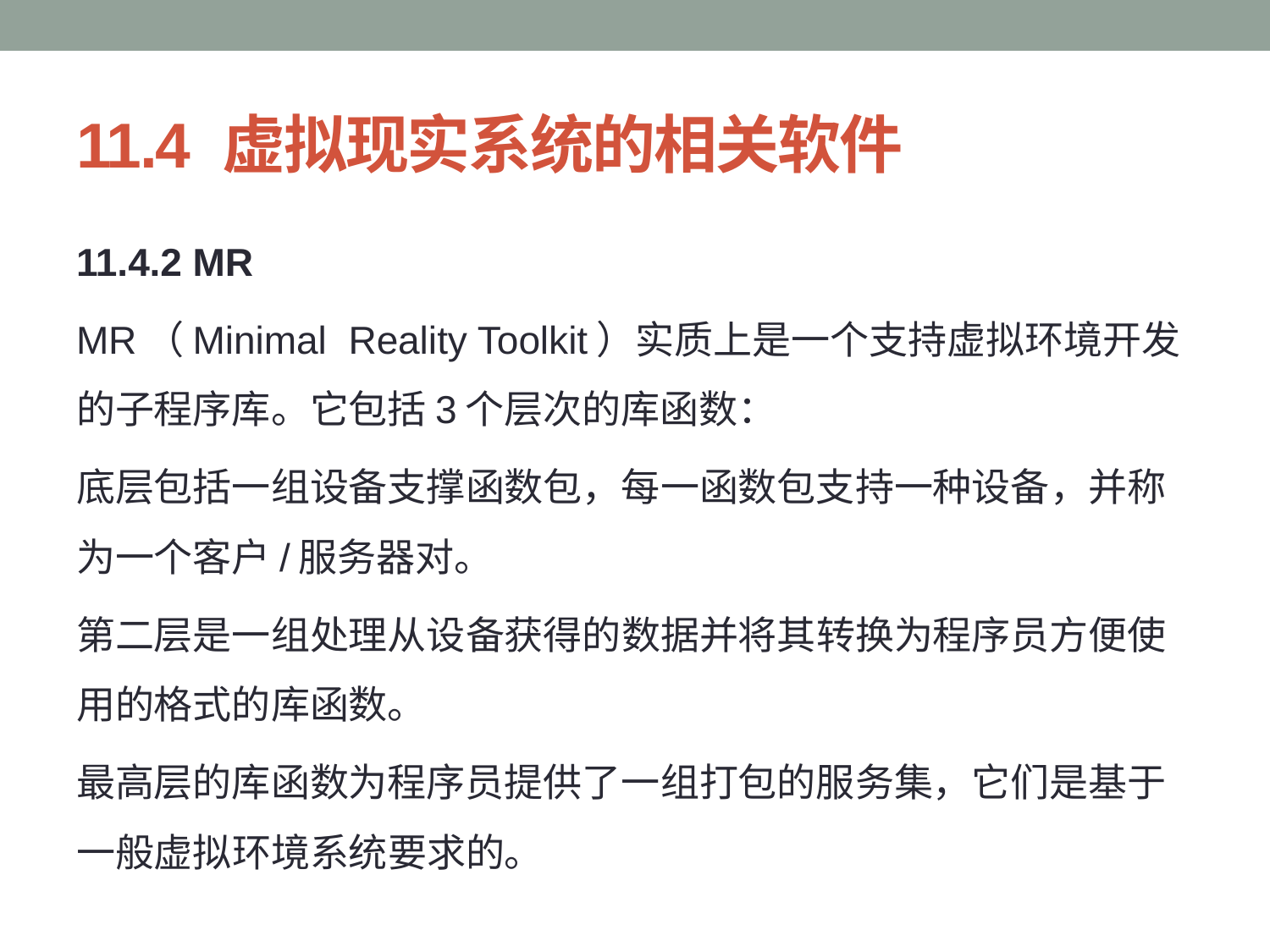

# 11.4 虚拟现实系统的相关软件
11.4.2 MR
MR（Minimal  Reality Toolkit）实质上是一个支持虚拟环境开发的子程序库。它包括3个层次的库函数：
底层包括一组设备支撑函数包，每一函数包支持一种设备，并称为一个客户/服务器对。
第二层是一组处理从设备获得的数据并将其转换为程序员方便使用的格式的库函数。
最高层的库函数为程序员提供了一组打包的服务集，它们是基于一般虚拟环境系统要求的。